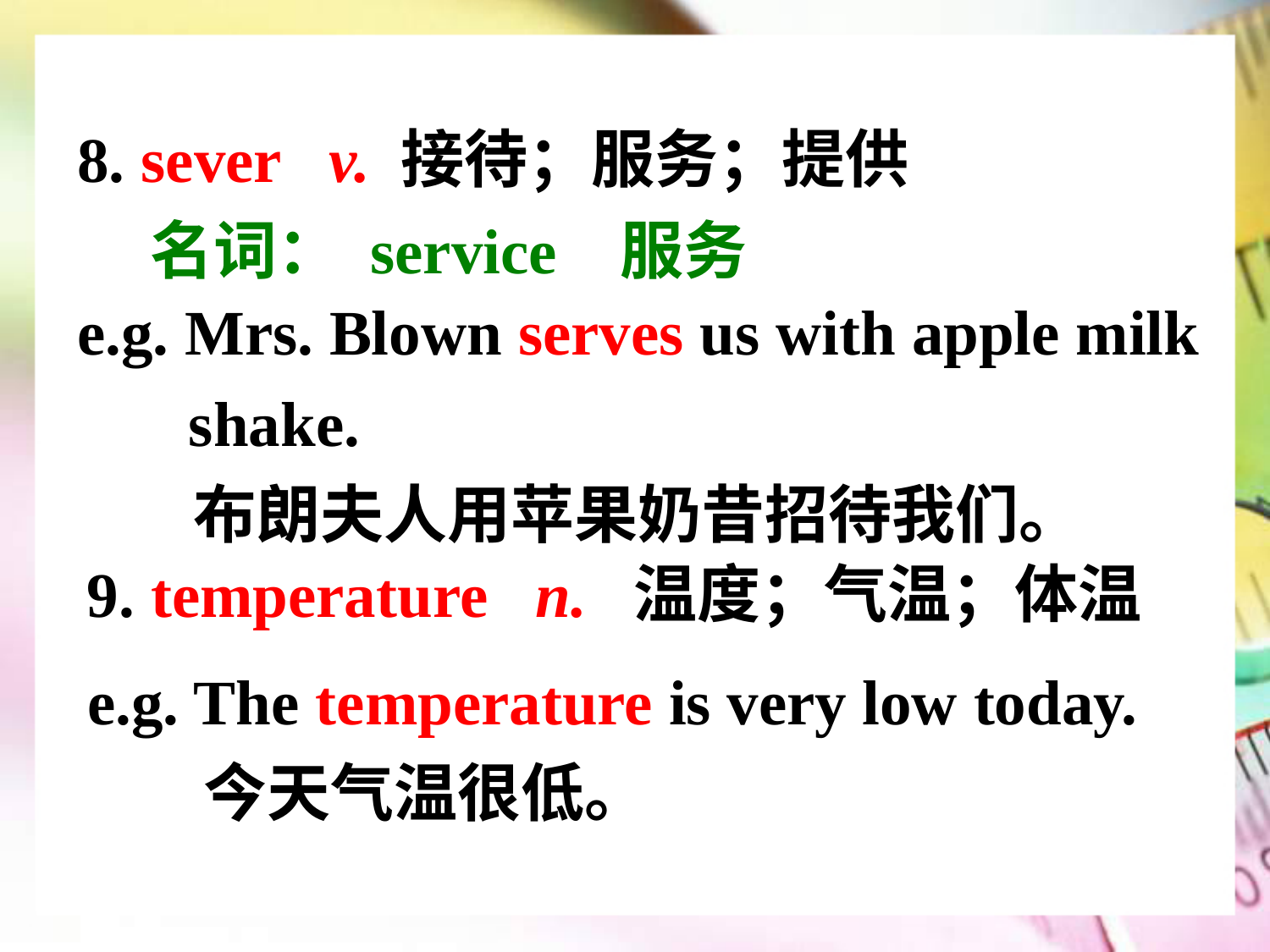

8. sever   v. 接待；服务；提供
    名词： service   服务
e.g. Mrs. Blown serves us with apple milk
       shake.
       布朗夫人用苹果奶昔招待我们。
9. temperature   n.  温度；气温；体温
e.g. The temperature is very low today.
       今天气温很低。